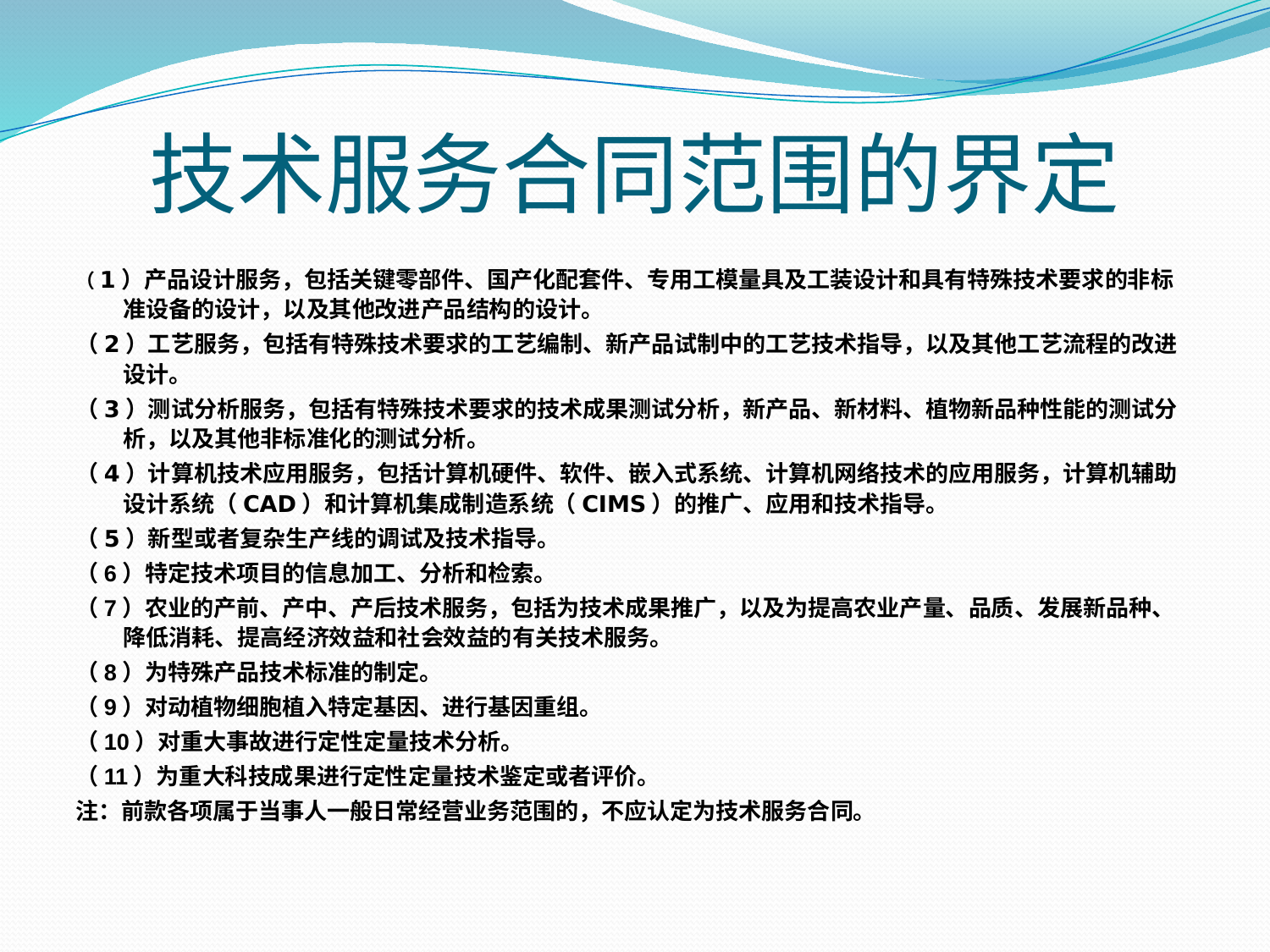

# 技术服务合同范围的界定
（1）产品设计服务，包括关键零部件、国产化配套件、专用工模量具及工装设计和具有特殊技术要求的非标准设备的设计，以及其他改进产品结构的设计。
（2）工艺服务，包括有特殊技术要求的工艺编制、新产品试制中的工艺技术指导，以及其他工艺流程的改进设计。
（3）测试分析服务，包括有特殊技术要求的技术成果测试分析，新产品、新材料、植物新品种性能的测试分析，以及其他非标准化的测试分析。
（4）计算机技术应用服务，包括计算机硬件、软件、嵌入式系统、计算机网络技术的应用服务，计算机辅助设计系统（CAD）和计算机集成制造系统（CIMS）的推广、应用和技术指导。
（5）新型或者复杂生产线的调试及技术指导。
（6）特定技术项目的信息加工、分析和检索。
（7）农业的产前、产中、产后技术服务，包括为技术成果推广，以及为提高农业产量、品质、发展新品种、降低消耗、提高经济效益和社会效益的有关技术服务。
（8）为特殊产品技术标准的制定。
（9）对动植物细胞植入特定基因、进行基因重组。
（10）对重大事故进行定性定量技术分析。
（11）为重大科技成果进行定性定量技术鉴定或者评价。
注：前款各项属于当事人一般日常经营业务范围的，不应认定为技术服务合同。